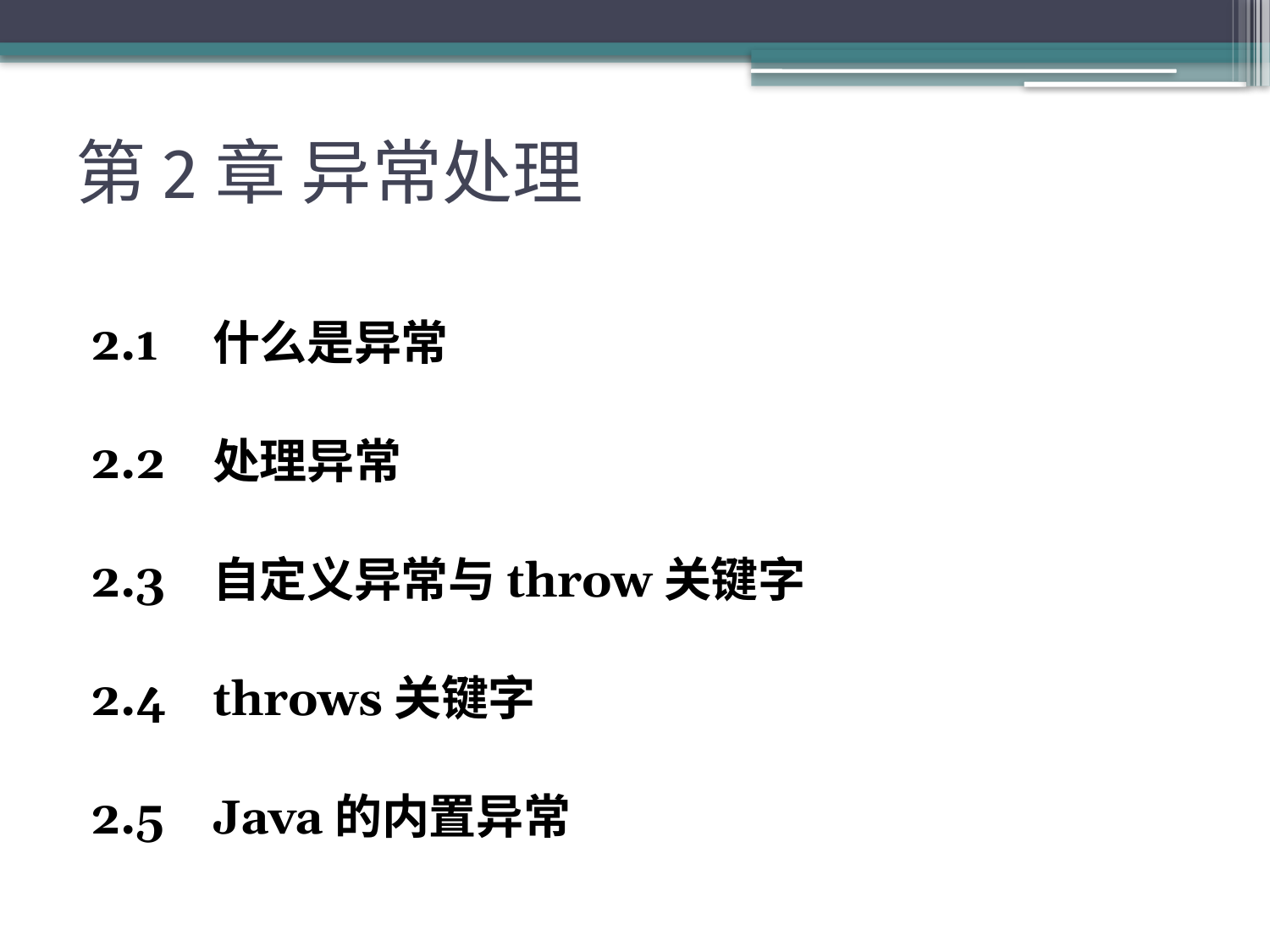

# 第2章 异常处理
2.1	什么是异常
2.2	处理异常
2.3	自定义异常与throw关键字
2.4	throws关键字
2.5	Java的内置异常